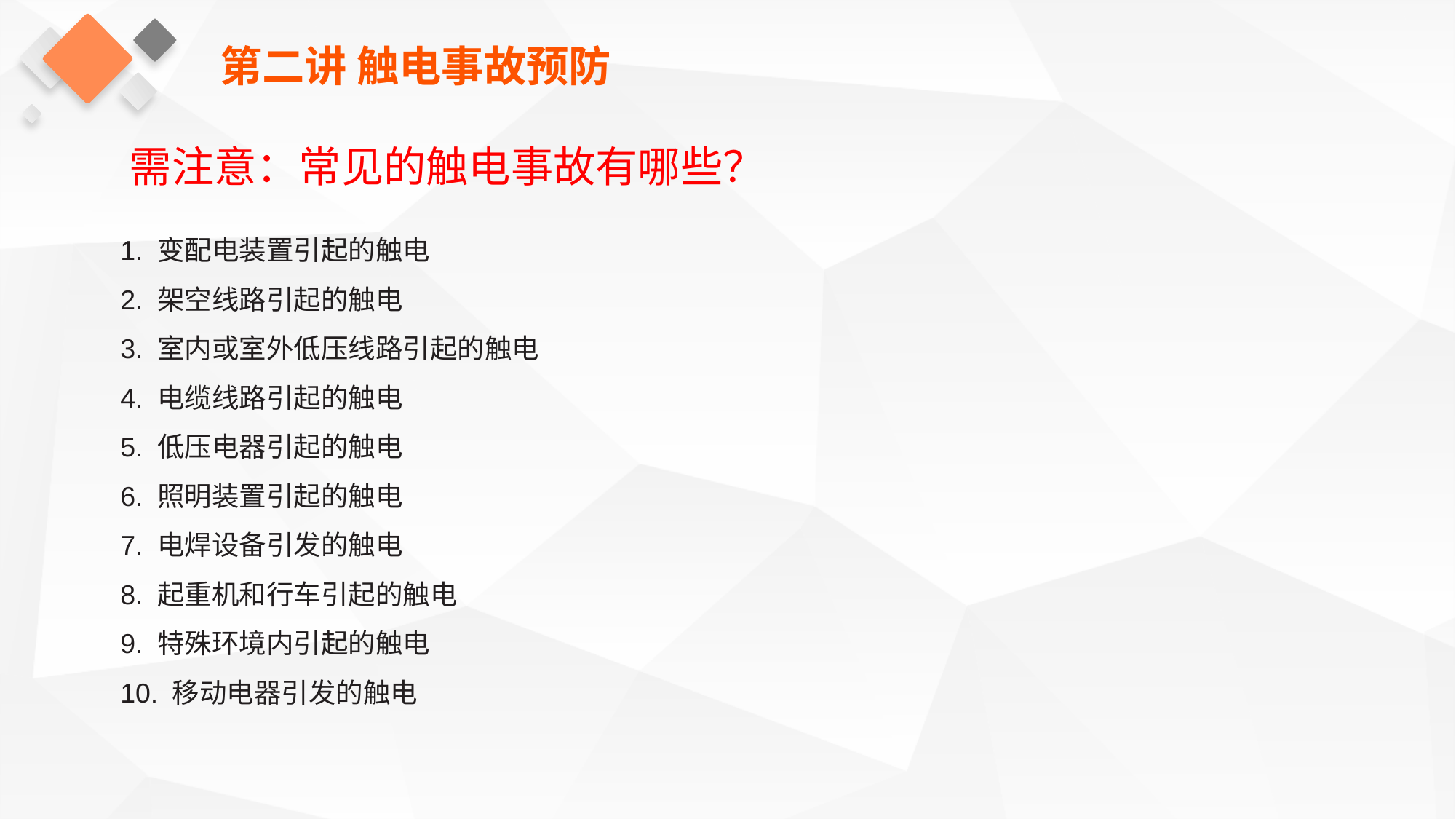

第二讲 触电事故预防
需注意：常见的触电事故有哪些？
1. 变配电装置引起的触电
2. 架空线路引起的触电
3. 室内或室外低压线路引起的触电
4. 电缆线路引起的触电
5. 低压电器引起的触电
6. 照明装置引起的触电
7. 电焊设备引发的触电
8. 起重机和行车引起的触电
9. 特殊环境内引起的触电
10. 移动电器引发的触电